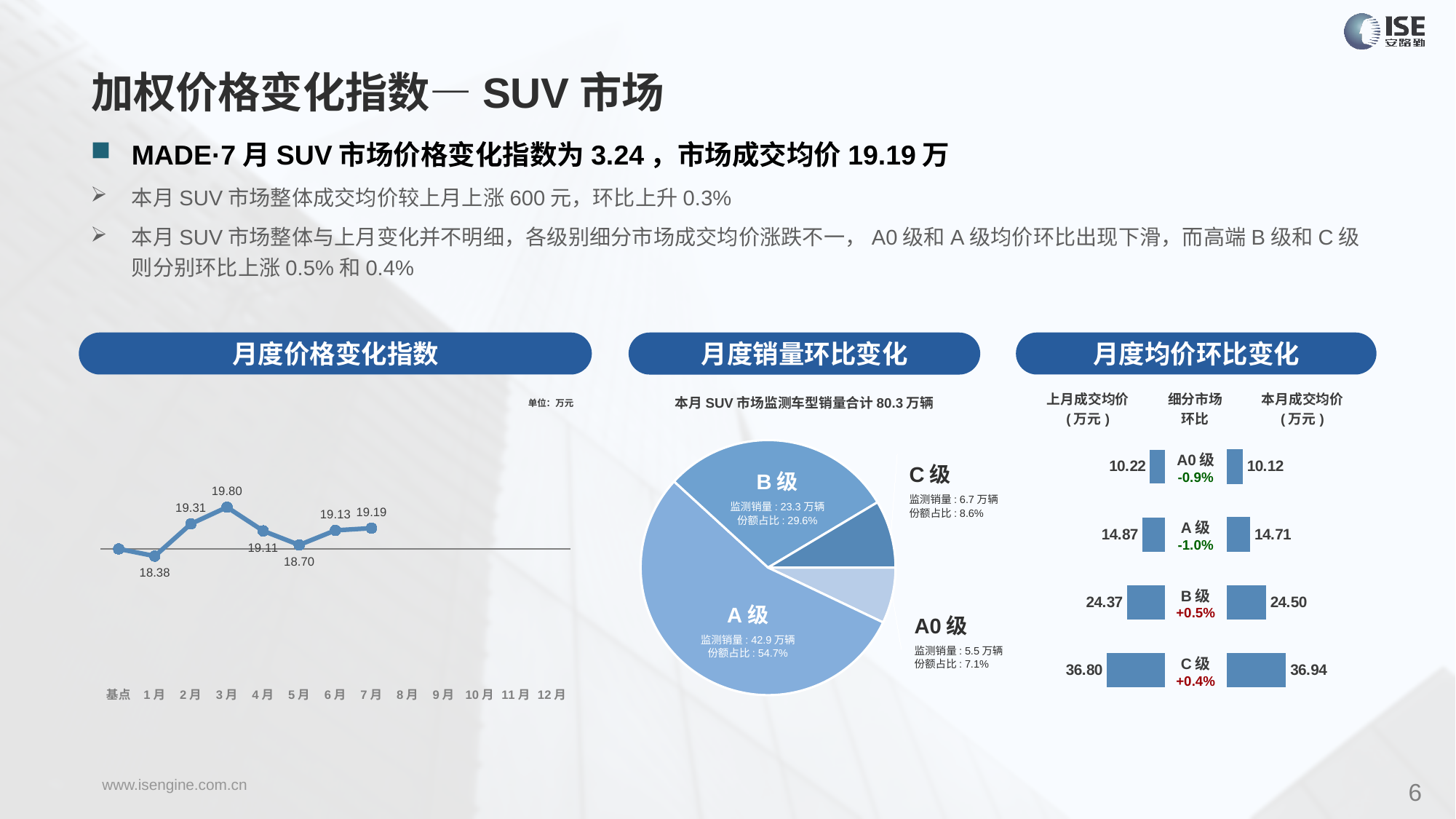

加权价格变化指数—SUV市场
MADE·7月SUV市场价格变化指数为3.24，市场成交均价19.19万
本月SUV市场整体成交均价较上月上涨600元，环比上升0.3%
本月SUV市场整体与上月变化并不明细，各级别细分市场成交均价涨跌不一，A0级和A级均价环比出现下滑，而高端B级和C级则分别环比上涨0.5%和0.4%
月度价格变化指数

月度均价环比变化

月度销量环比变化

### Chart

| Category | Y2023 |
|---|---|
| 基点 | 0.0 |
| 1月 | -1.13 |
| 2月 | 3.91 |
| 3月 | 6.52 |
| 4月 | 2.82 |
| 5月 | 0.62 |
| 6月 | 2.9 |
| 7月 | 3.24 |
| 8月 | None |
| 9月 | None |
| 10月 | None |
| 11月 | None |
| 12月 | None |
本月SUV市场监测车型销量合计80.3万辆
| 上月成交均价 (万元) | 细分市场 环比 | 本月成交均价 (万元) |
| --- | --- | --- |
单位：万元

### Chart

| Category | 细分市场 |
|---|---|
| A0级 | 55595.000000005995 |
| A级 | 429781.0000000167 |
| B级 | 232731.0000000151 |
| C级 | 67232.00000000632 |
| A0级 -0.9% |
| --- |
| A级 -1.0% |
| B级 +0.5% |
| C级 +0.4% |

### Chart

| Category | 成交均价 |
|---|---|
| A0 | 10.22 |
| A | 14.87 |
| B | 24.37 |
| C | 36.8 |

### Chart

| Category | 金额 |
|---|---|
| A0 | 10.124166921485923 |
| A | 14.713126191246257 |
| B | 24.496651542261635 |
| C | 36.93631457929069 |
C级
监测销量: 6.7万辆
份额占比: 8.6%
B级
监测销量: 23.3万辆
份额占比: 29.6%
A级
监测销量: 42.9万辆
份额占比: 54.7%
A0级
监测销量: 5.5万辆
份额占比: 7.1%
6